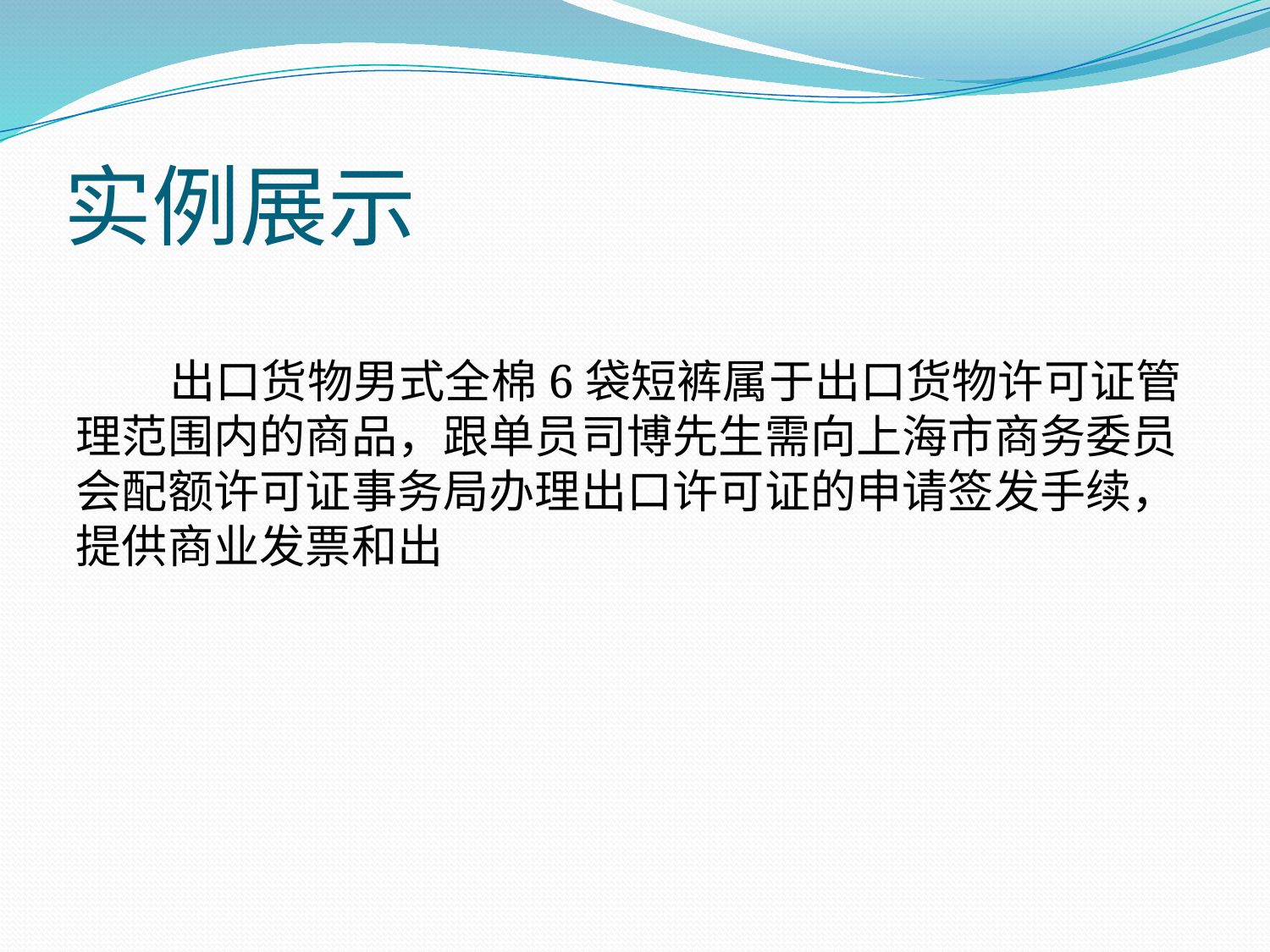

# 实例展示
        出口货物男式全棉6袋短裤属于出口货物许可证管理范围内的商品，跟单员司博先生需向上海市商务委员会配额许可证事务局办理出口许可证的申请签发手续，提供商业发票和出